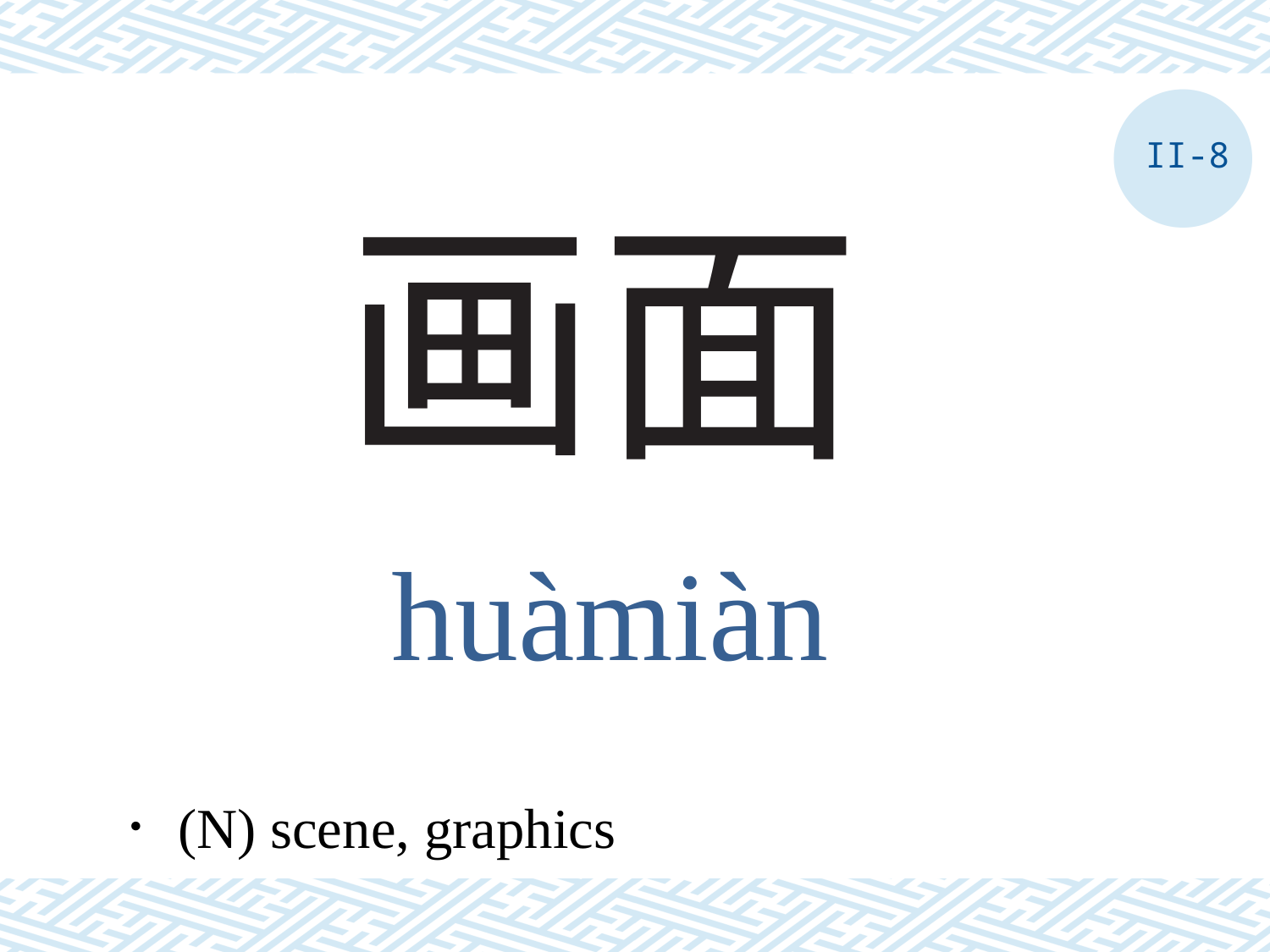

II-8

# 画面
huàmiàn
．(N) scene, graphics